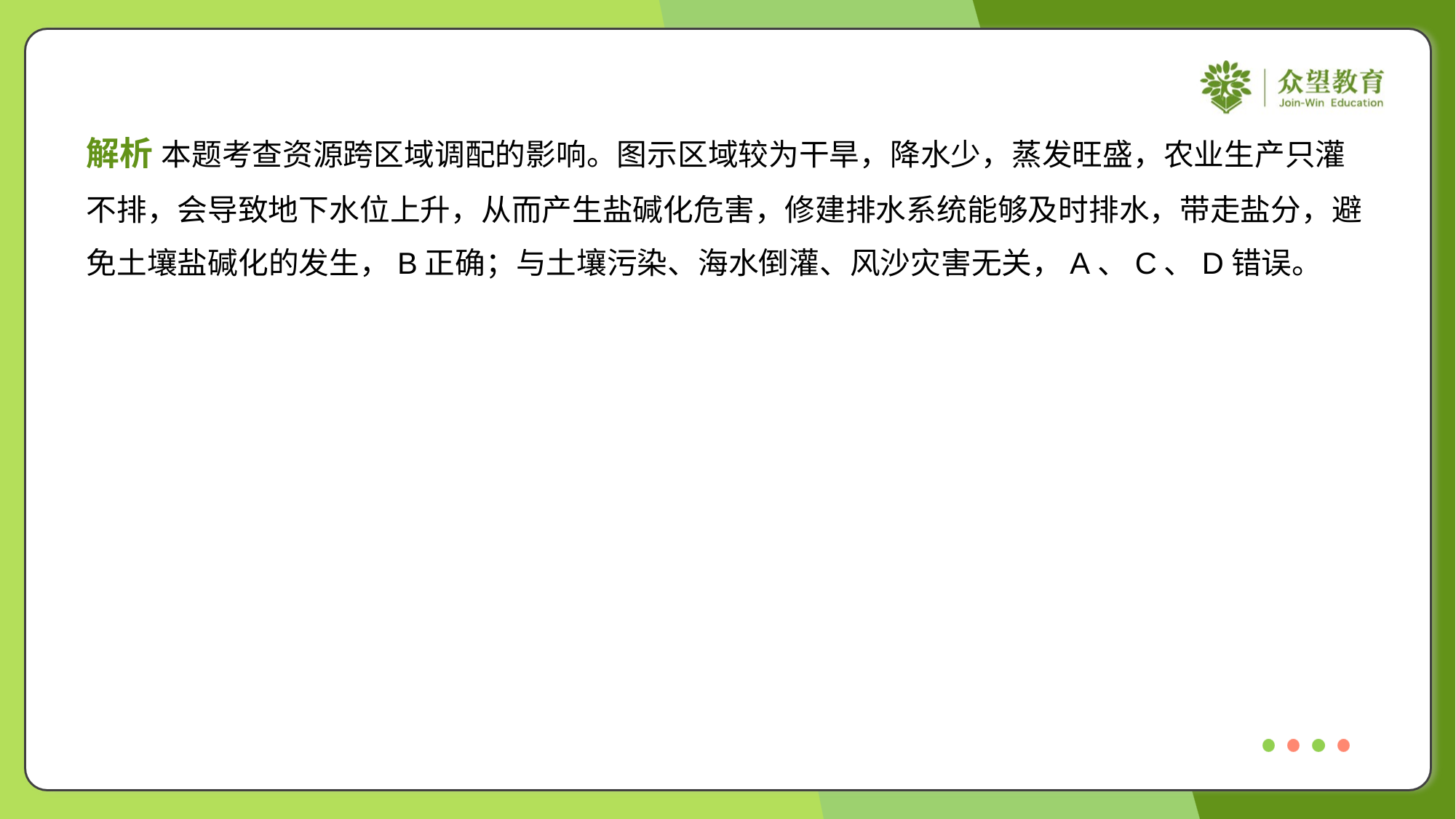

解析 本题考查资源跨区域调配的影响。图示区域较为干旱，降水少，蒸发旺盛，农业生产只灌
不排，会导致地下水位上升，从而产生盐碱化危害，修建排水系统能够及时排水，带走盐分，避
免土壤盐碱化的发生，B正确；与土壤污染、海水倒灌、风沙灾害无关，A、C、D错误。